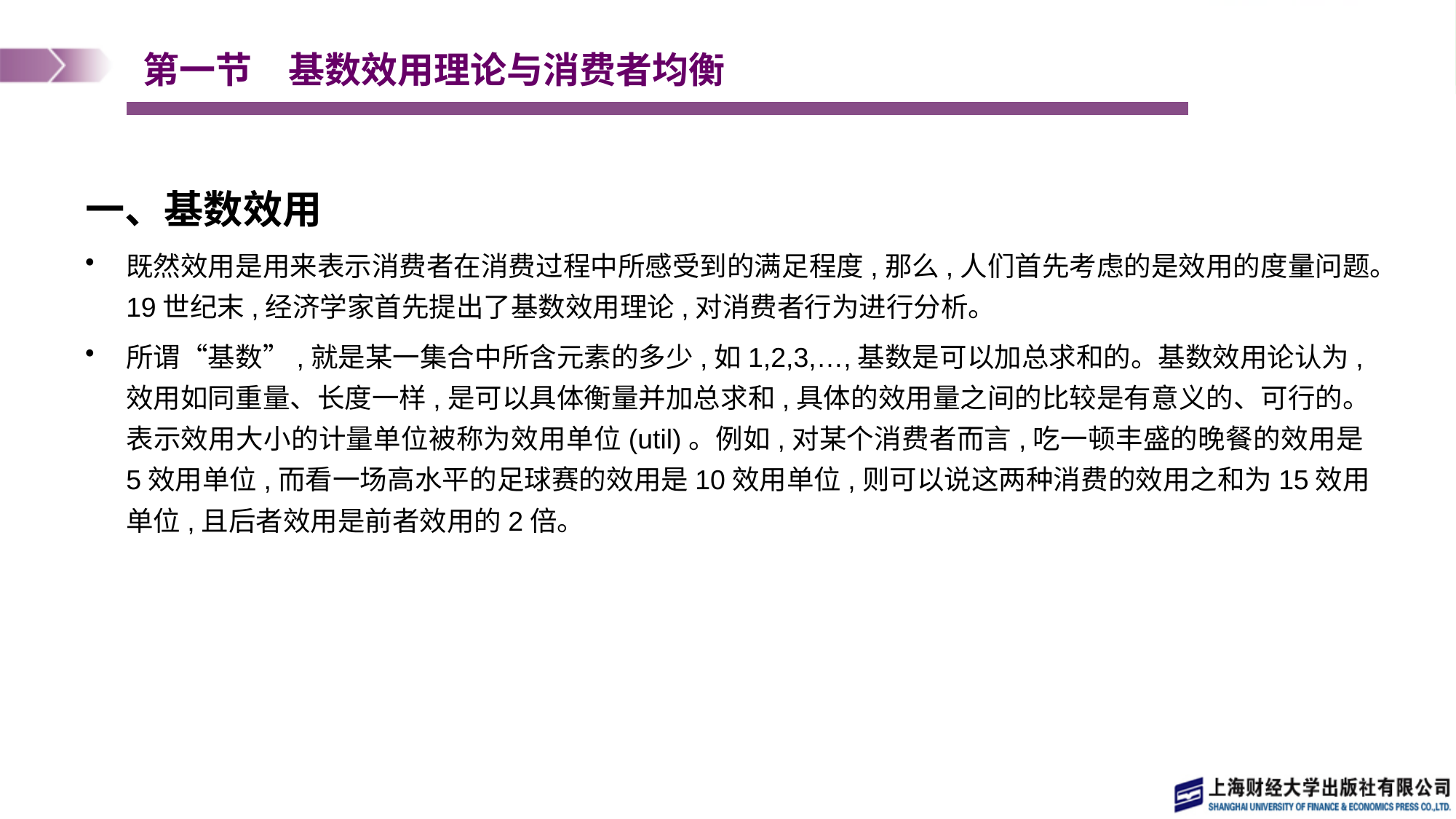

# 第一节　基数效用理论与消费者均衡
一、基数效用
既然效用是用来表示消费者在消费过程中所感受到的满足程度,那么,人们首先考虑的是效用的度量问题。19世纪末,经济学家首先提出了基数效用理论,对消费者行为进行分析。
所谓“基数”,就是某一集合中所含元素的多少,如1,2,3,…,基数是可以加总求和的。基数效用论认为,效用如同重量、长度一样,是可以具体衡量并加总求和,具体的效用量之间的比较是有意义的、可行的。表示效用大小的计量单位被称为效用单位(util)。例如,对某个消费者而言,吃一顿丰盛的晚餐的效用是5效用单位,而看一场高水平的足球赛的效用是10效用单位,则可以说这两种消费的效用之和为15效用单位,且后者效用是前者效用的2倍。